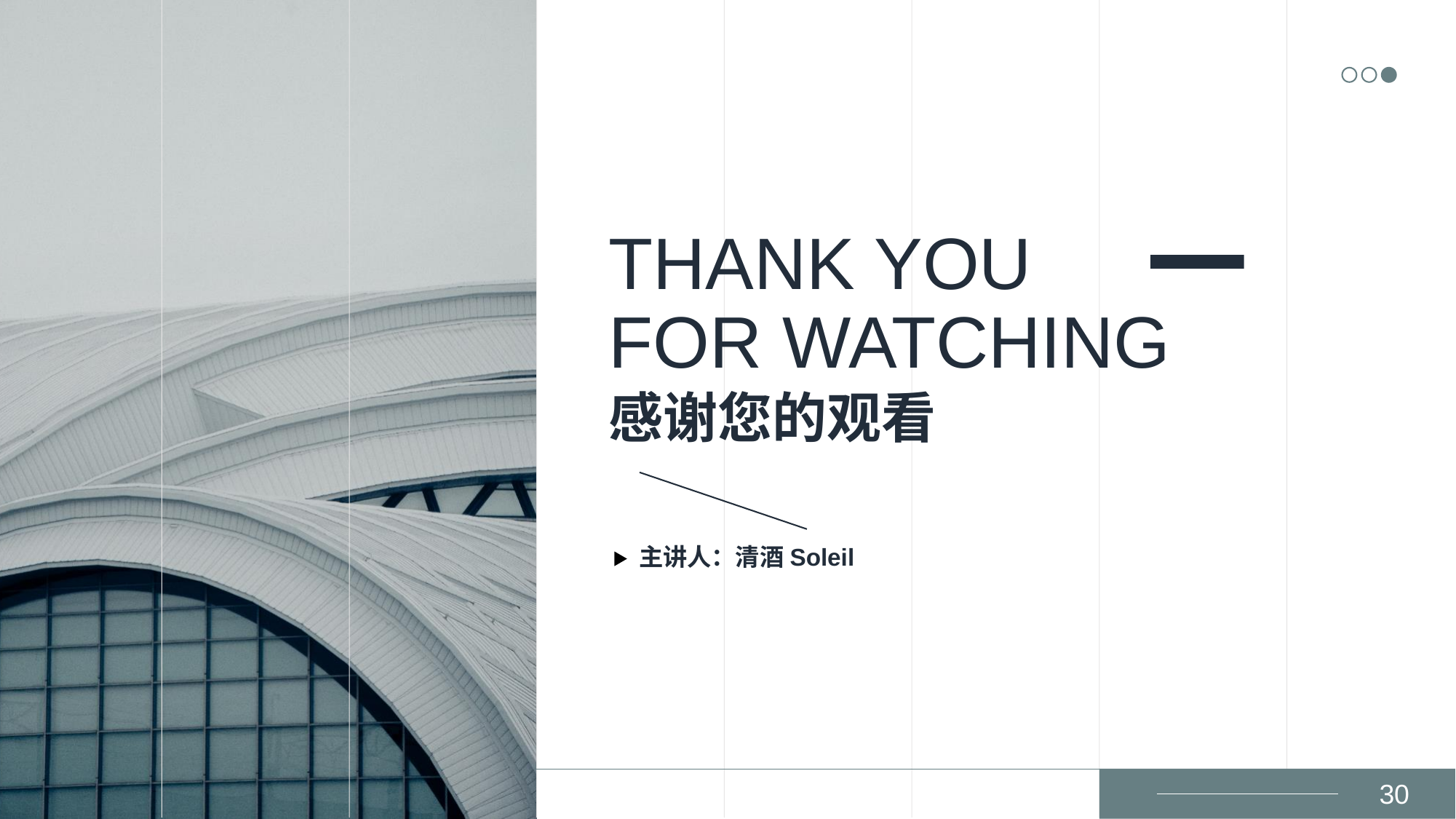

THANK YOU
FOR WATCHING

感谢您的观看
主讲人：清酒Soleil

30